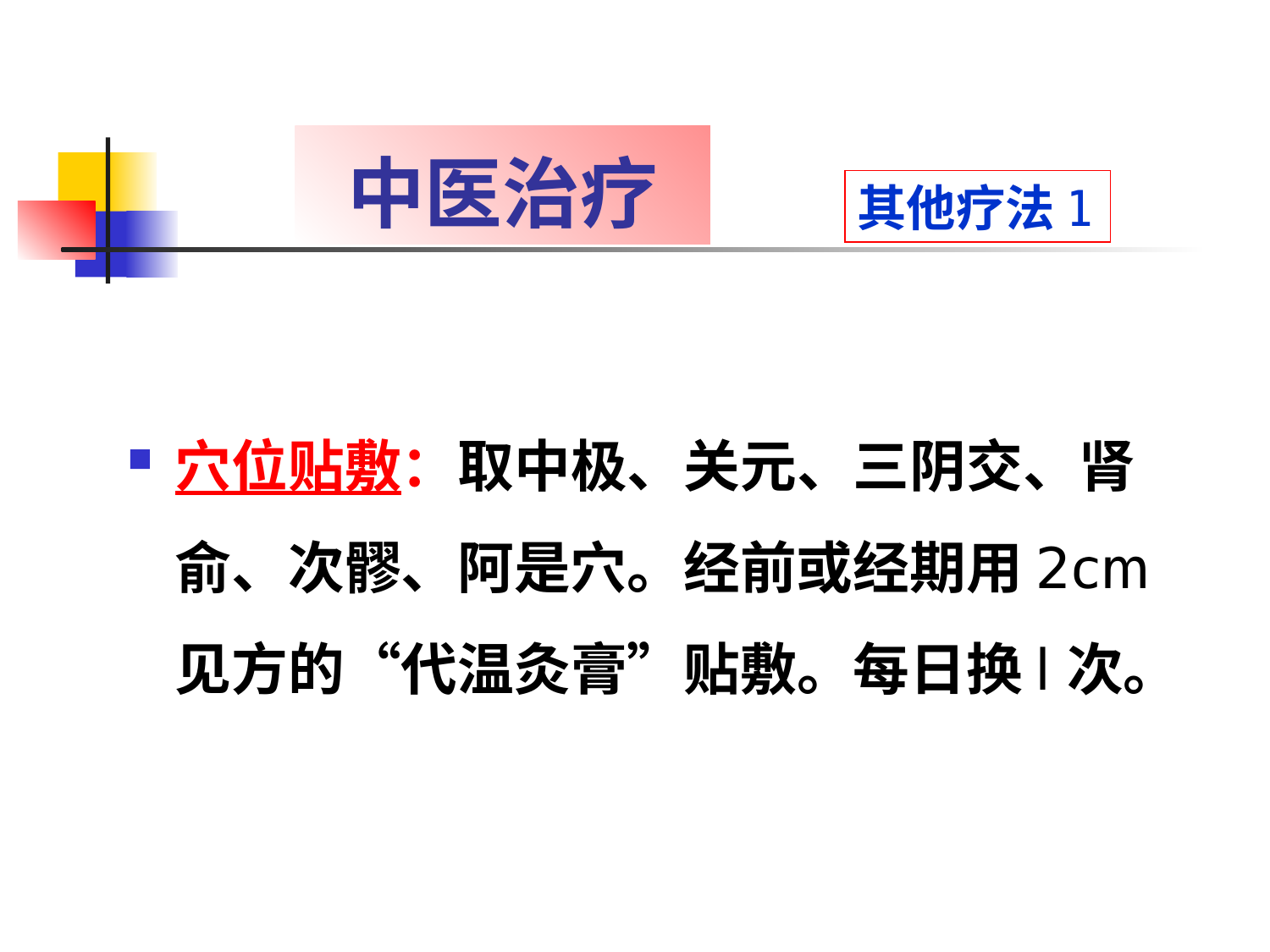

# 中医治疗
其他疗法1
穴位贴敷：取中极、关元、三阴交、肾俞、次髎、阿是穴。经前或经期用2cm见方的“代温灸膏”贴敷。每日换l次。